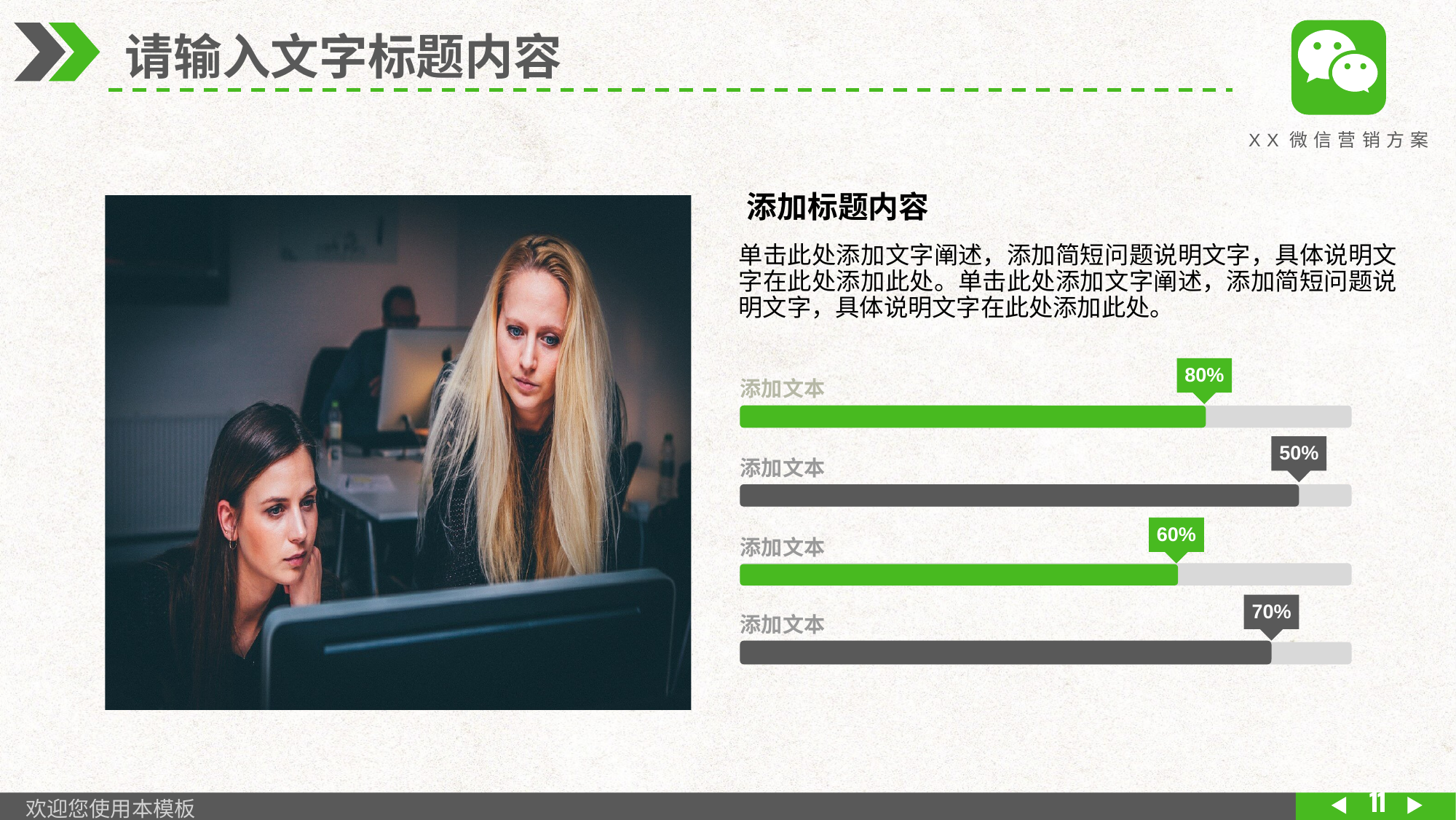

XX微信营销方案
 请输入文字标题内容

添加标题内容

单击此处添加文字阐述，添加简短问题说明文字，具体说明文字在此处添加此处。单击此处添加文字阐述，添加简短问题说明文字，具体说明文字在此处添加此处。

80%
添加文本

50%
添加文本

60%
添加文本

70%
添加文本